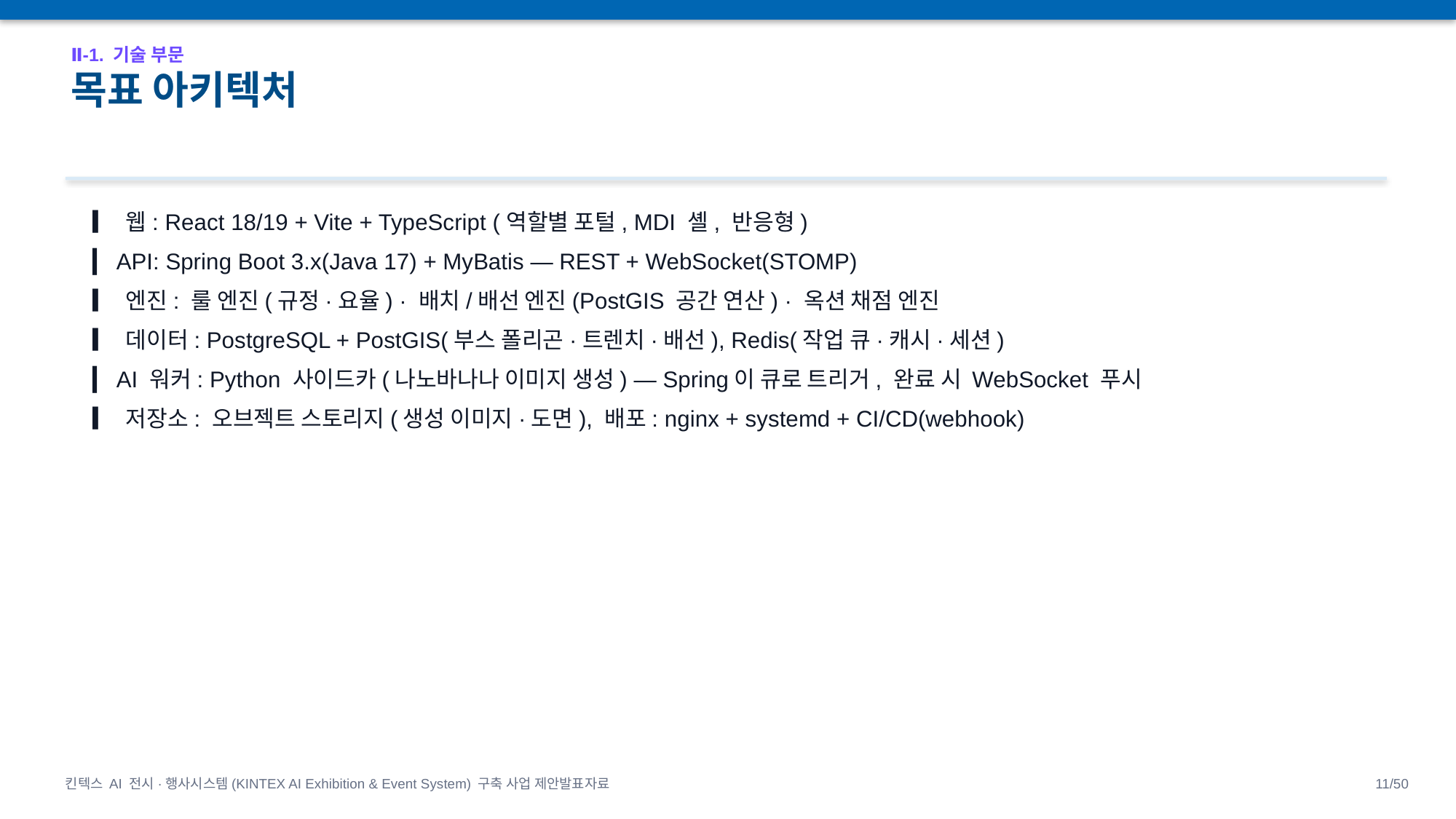

Ⅱ-1. 기술 부문
목표 아키텍처

▎ 웹: React 18/19 + Vite + TypeScript (역할별 포털, MDI 셸, 반응형)
▎ API: Spring Boot 3.x(Java 17) + MyBatis — REST + WebSocket(STOMP)
▎ 엔진: 룰 엔진(규정·요율) · 배치/배선 엔진(PostGIS 공간 연산) · 옥션 채점 엔진
▎ 데이터: PostgreSQL + PostGIS(부스 폴리곤·트렌치·배선), Redis(작업 큐·캐시·세션)
▎ AI 워커: Python 사이드카(나노바나나 이미지 생성) — Spring이 큐로 트리거, 완료 시 WebSocket 푸시
▎ 저장소: 오브젝트 스토리지(생성 이미지·도면), 배포: nginx + systemd + CI/CD(webhook)
킨텍스 AI 전시·행사시스템(KINTEX AI Exhibition & Event System) 구축 사업 제안발표자료
11/50